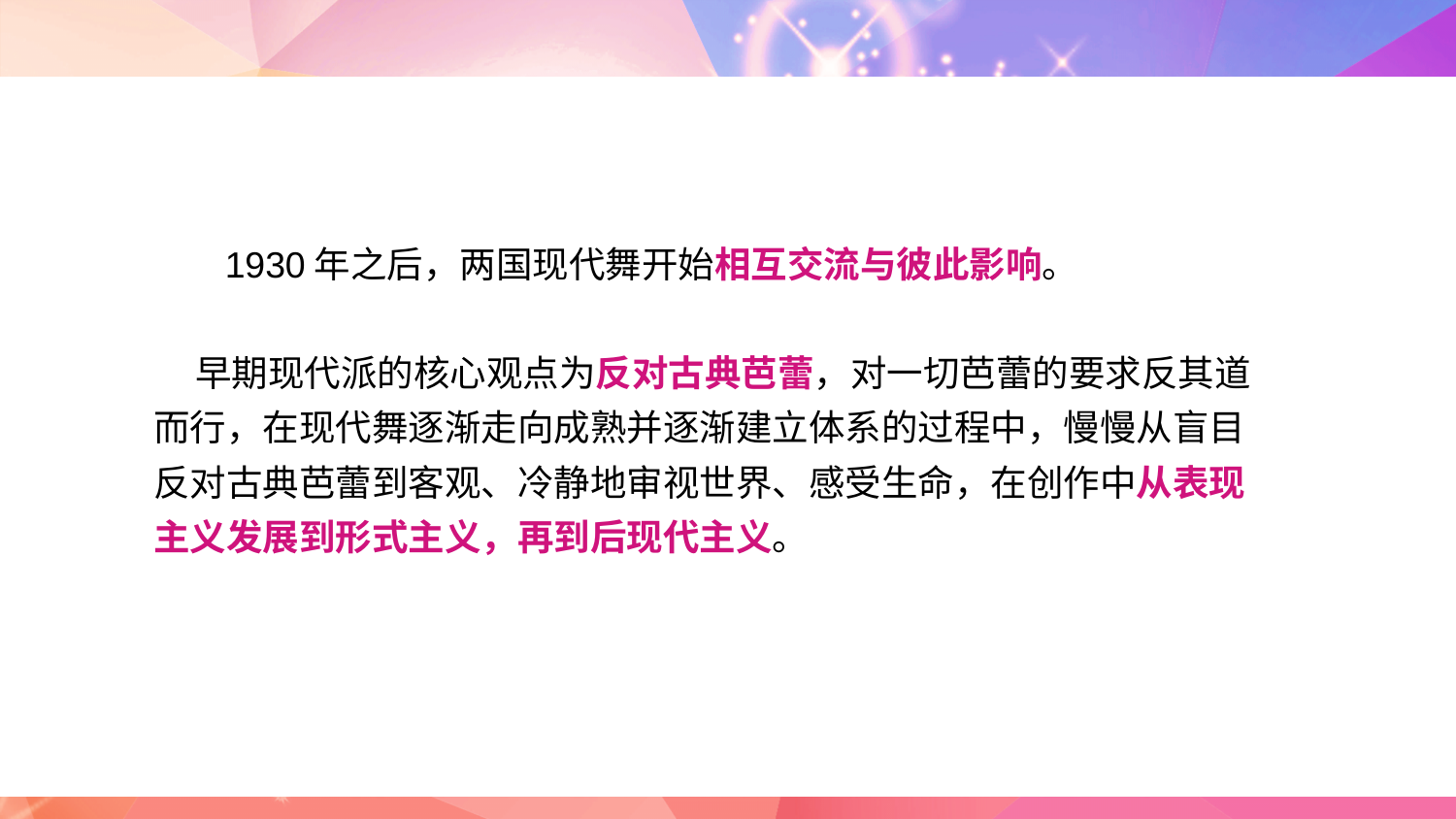

1930年之后，两国现代舞开始相互交流与彼此影响。

    早期现代派的核心观点为反对古典芭蕾，对一切芭蕾的要求反其道而行，在现代舞逐渐走向成熟并逐渐建立体系的过程中，慢慢从盲目反对古典芭蕾到客观、冷静地审视世界、感受生命，在创作中从表现主义发展到形式主义，再到后现代主义。